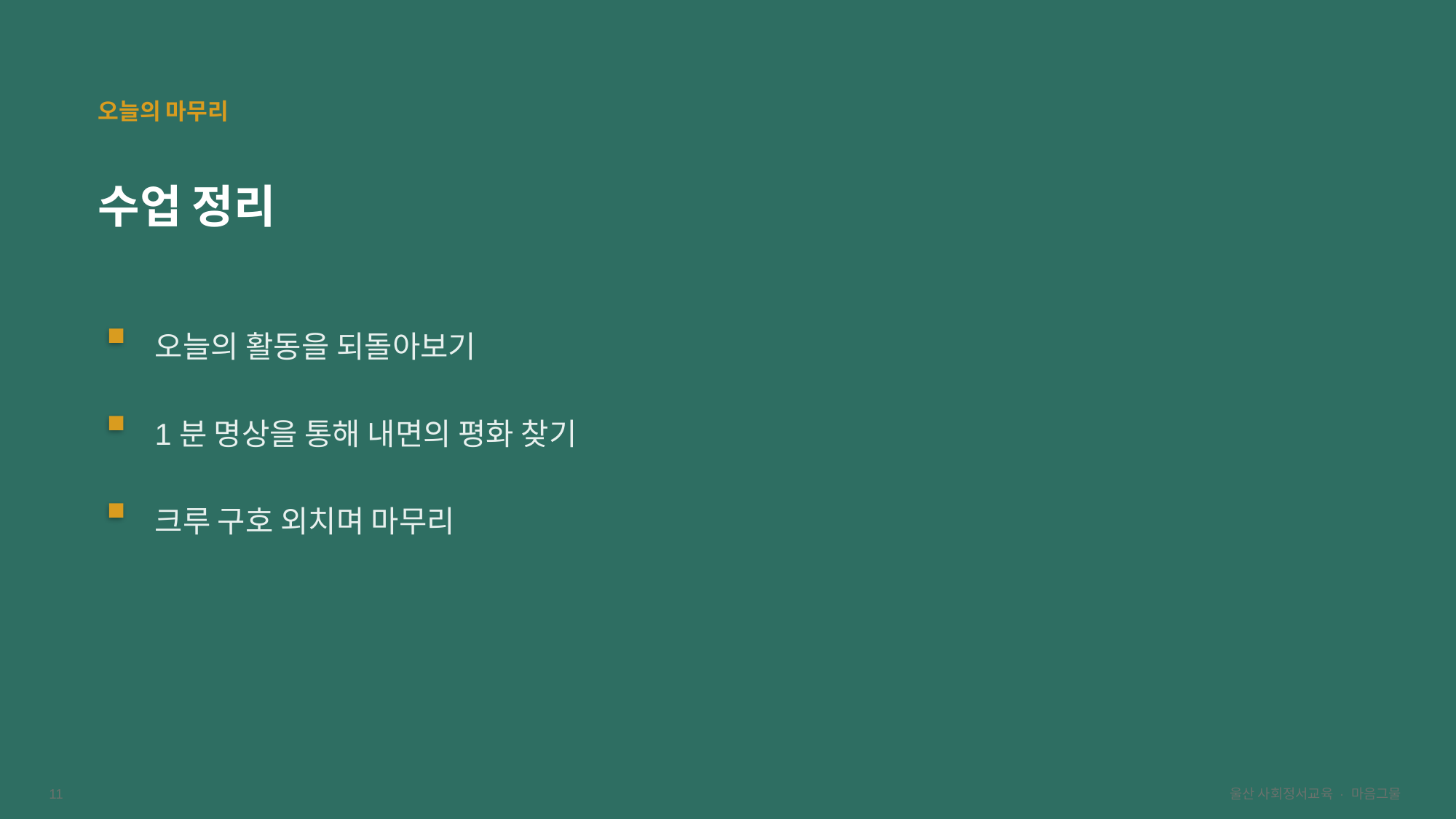

오늘의 마무리
수업 정리
오늘의 활동을 되돌아보기

1분 명상을 통해 내면의 평화 찾기

크루 구호 외치며 마무리

11
울산 사회정서교육 · 마음그물